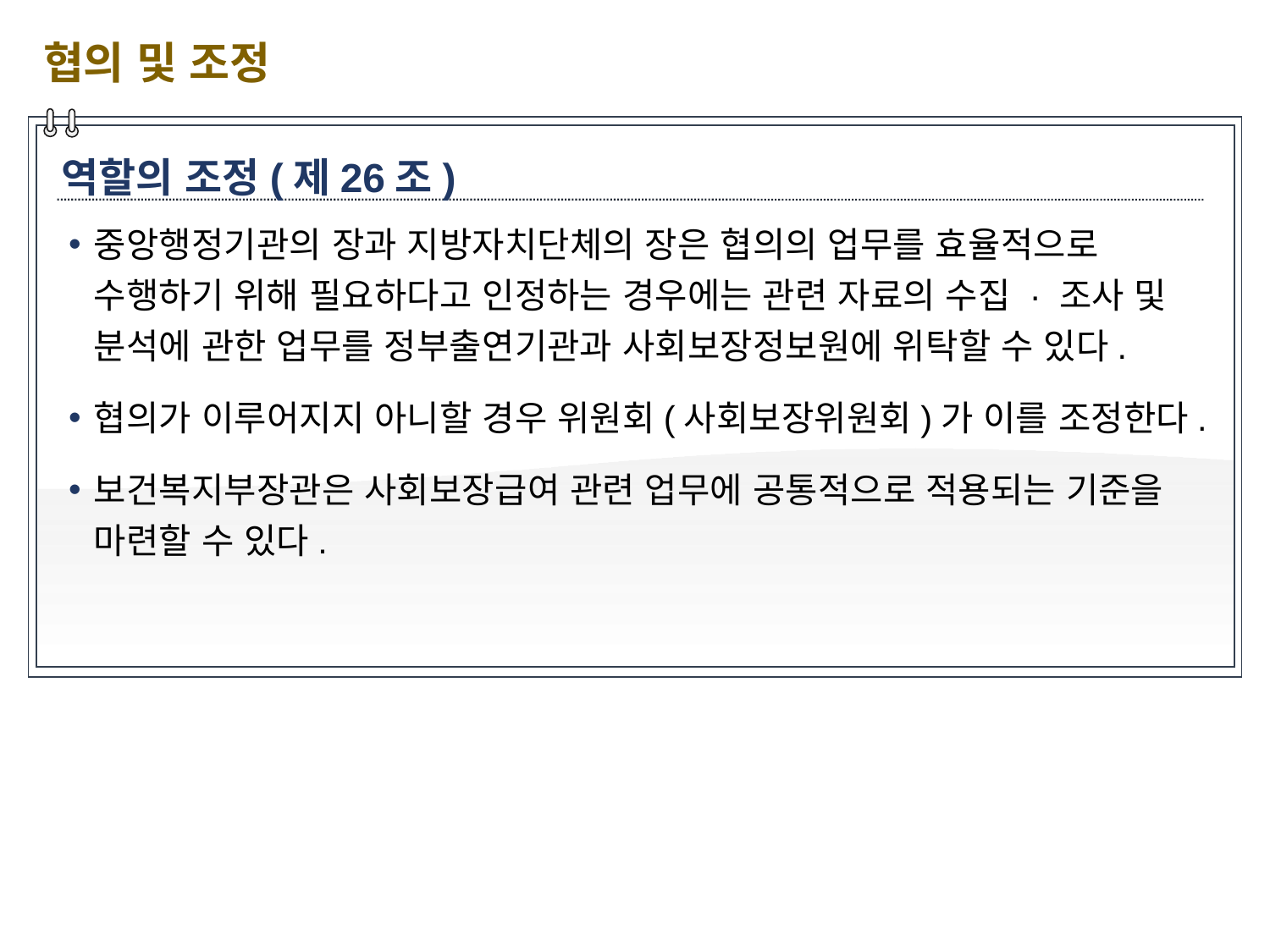

협의 및 조정

역할의 조정(제26조)

중앙행정기관의 장과 지방자치단체의 장은 협의의 업무를 효율적으로 수행하기 위해 필요하다고 인정하는 경우에는 관련 자료의 수집 · 조사 및 분석에 관한 업무를 정부출연기관과 사회보장정보원에 위탁할 수 있다.
협의가 이루어지지 아니할 경우 위원회(사회보장위원회)가 이를 조정한다.
보건복지부장관은 사회보장급여 관련 업무에 공통적으로 적용되는 기준을 마련할 수 있다.